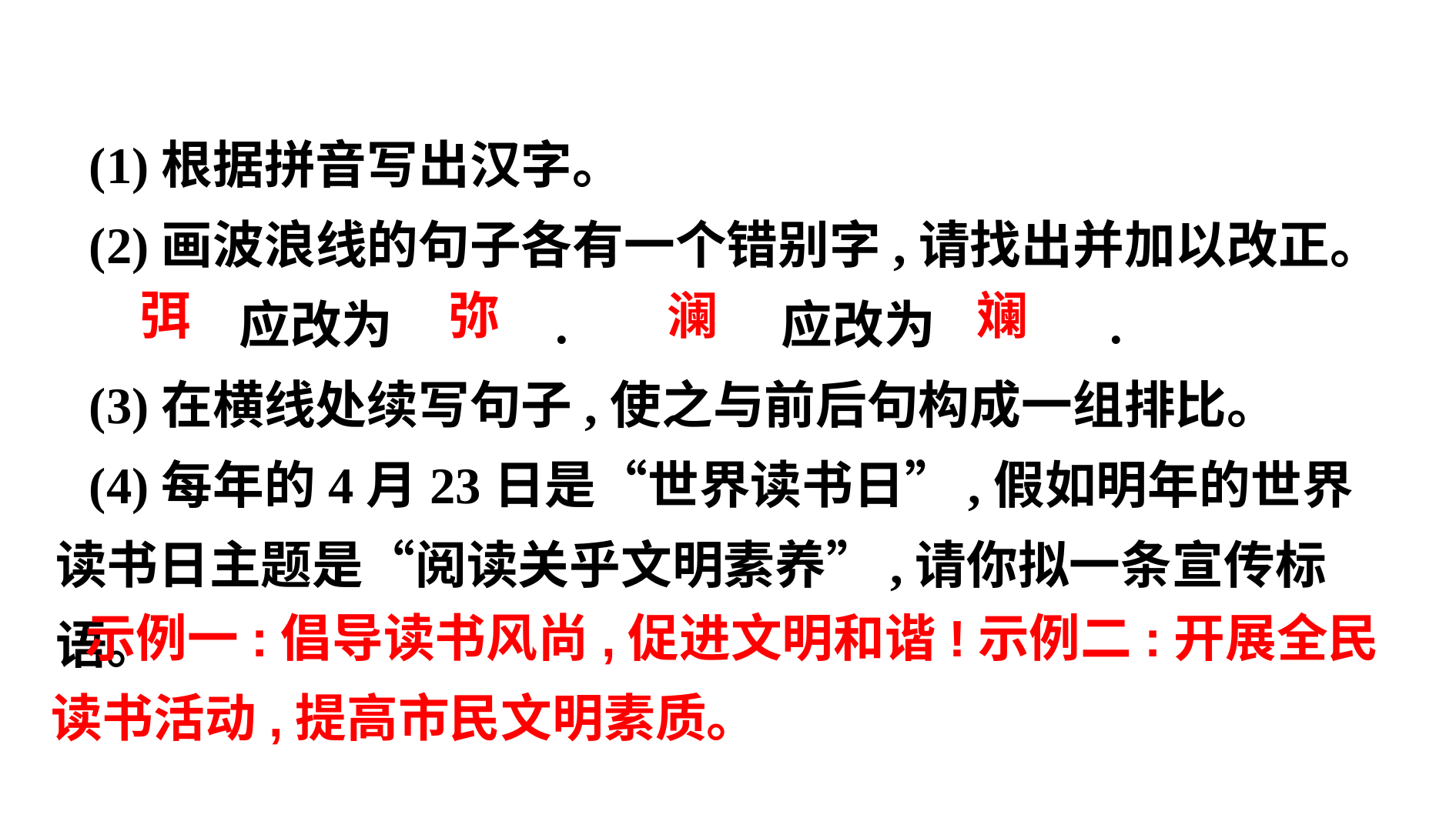

(1)根据拼音写出汉字。
(2)画波浪线的句子各有一个错别字,请找出并加以改正。
　    　应改为　    　.　　    　应改为　    　 .
(3)在横线处续写句子,使之与前后句构成一组排比。
(4)每年的4月23日是“世界读书日”,假如明年的世界读书日主题是“阅读关乎文明素养”,请你拟一条宣传标语。
　弭
　弥
　澜
　斓

示例一:倡导读书风尚,促进文明和谐!示例二:开展全民读书活动,提高市民文明素质。